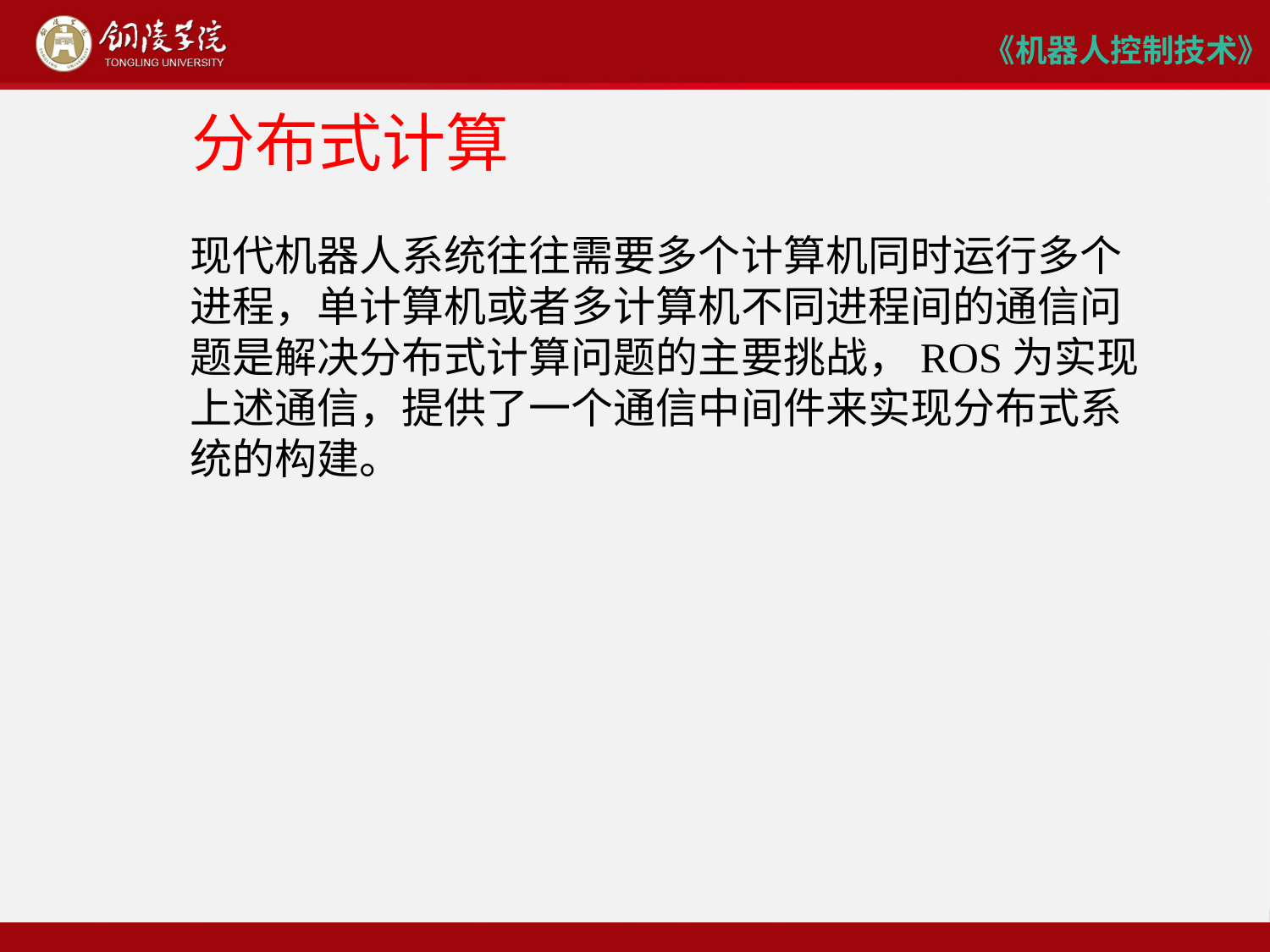

# 分布式计算
现代机器人系统往往需要多个计算机同时运行多个进程，单计算机或者多计算机不同进程间的通信问题是解决分布式计算问题的主要挑战，ROS为实现上述通信，提供了一个通信中间件来实现分布式系统的构建。